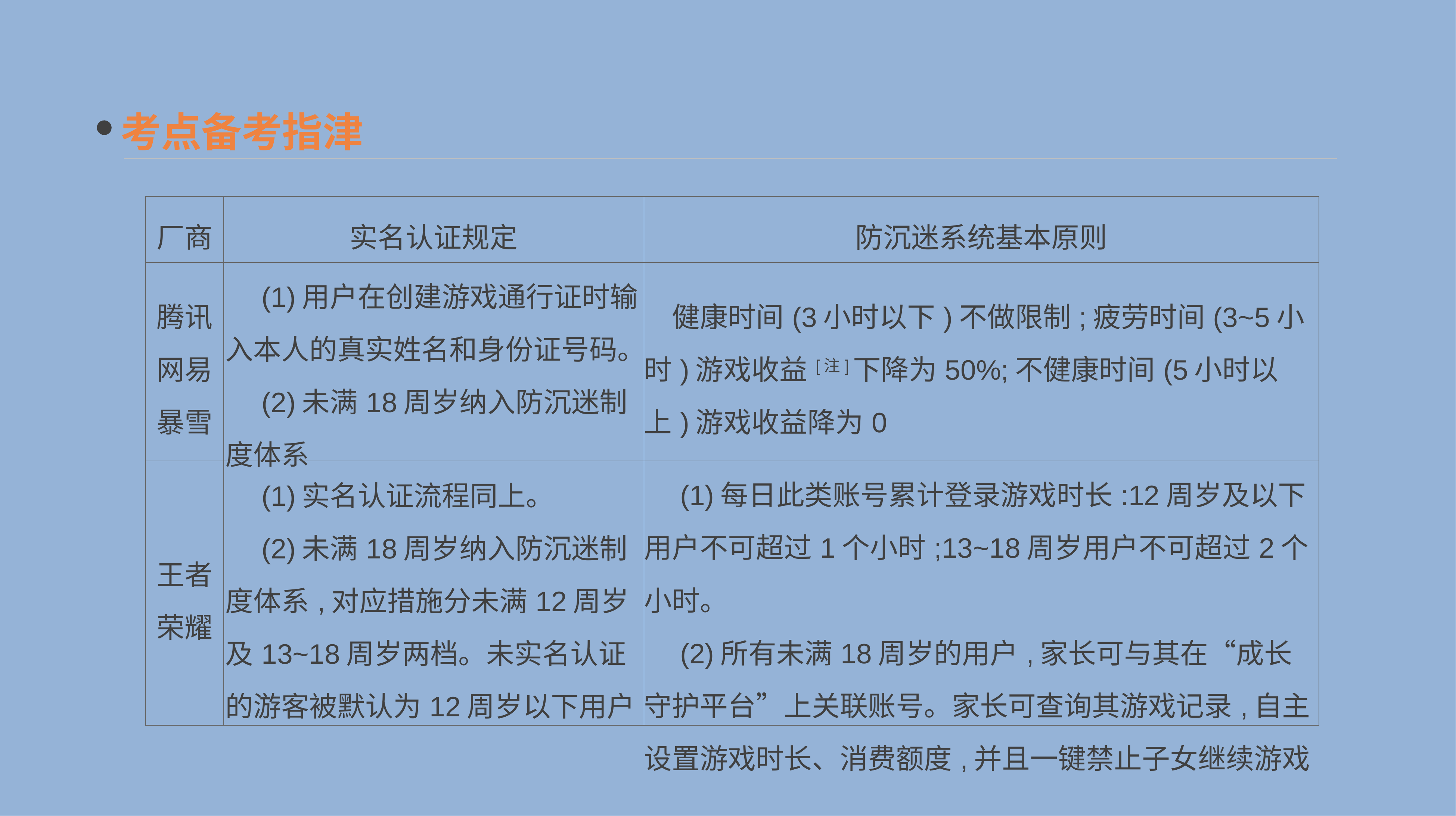

考点备考指津

| 厂商 | 实名认证规定 | 防沉迷系统基本原则 |
| --- | --- | --- |
| 腾讯 网易 暴雪 | (1)用户在创建游戏通行证时输入本人的真实姓名和身份证号码。 　(2)未满18周岁纳入防沉迷制度体系 | 健康时间(3小时以下)不做限制;疲劳时间(3~5小时)游戏收益[注]下降为50%;不健康时间(5小时以上)游戏收益降为0 |
| 王者 荣耀 | (1)实名认证流程同上。 　(2)未满18周岁纳入防沉迷制度体系,对应措施分未满12周岁及13~18周岁两档。未实名认证的游客被默认为12周岁以下用户 | (1)每日此类账号累计登录游戏时长:12周岁及以下用户不可超过1个小时;13~18周岁用户不可超过2个小时。 　(2)所有未满18周岁的用户,家长可与其在“成长守护平台”上关联账号。家长可查询其游戏记录,自主设置游戏时长、消费额度,并且一键禁止子女继续游戏 |